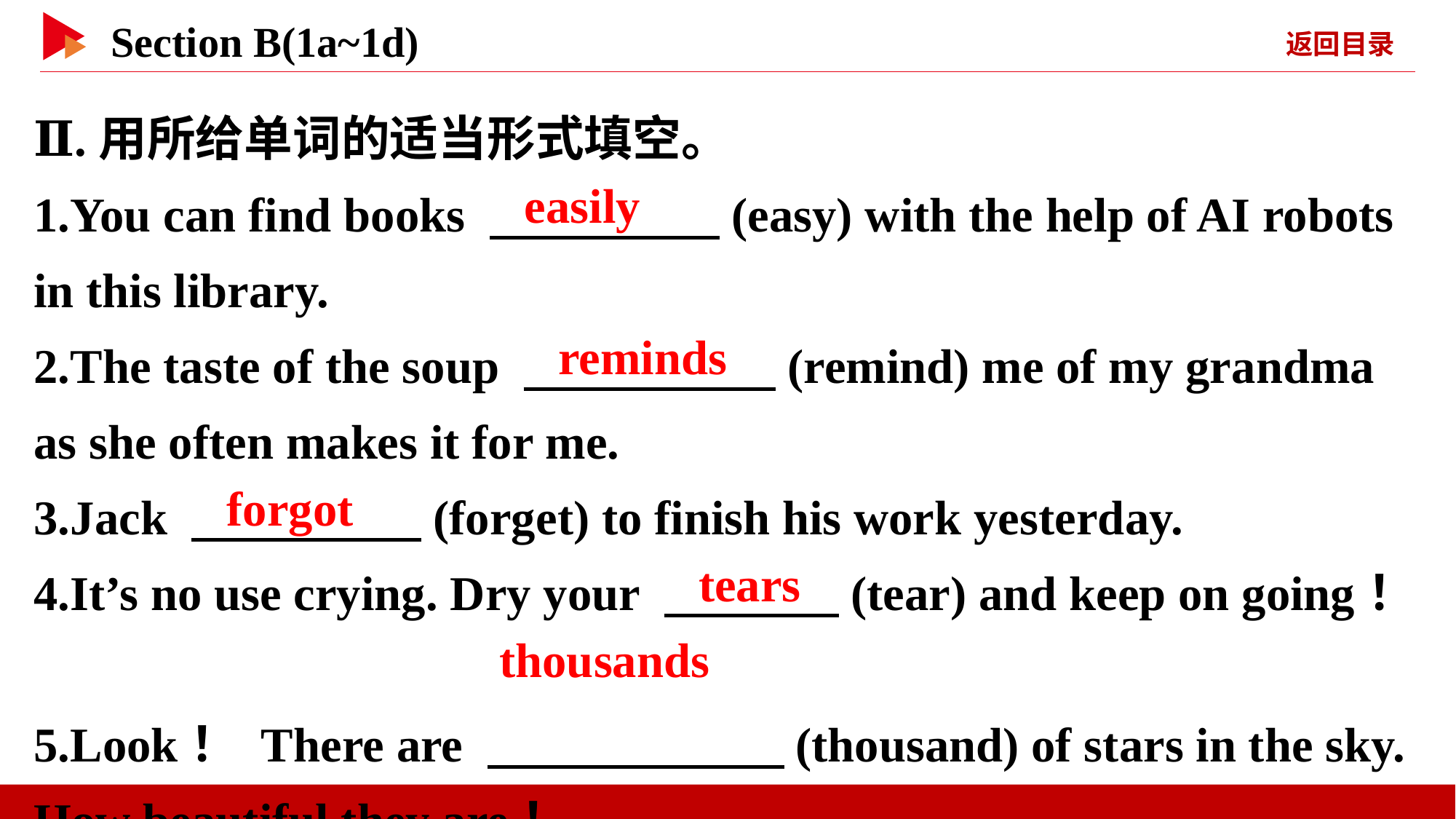

Ⅱ.用所给单词的适当形式填空。
1.You can find books 　            　(easy) with the help of AI robots in this library.
2.The taste of the soup 　              　(remind) me of my grandma as she often makes it for me.
3.Jack 　            　(forget) to finish his work yesterday.
4.It’s no use crying. Dry your 　       　(tear) and keep on going！
5.Look！ There are 　                  　(thousand) of stars in the sky. How beautiful they are！
easily
reminds
forgot
tears
thousands